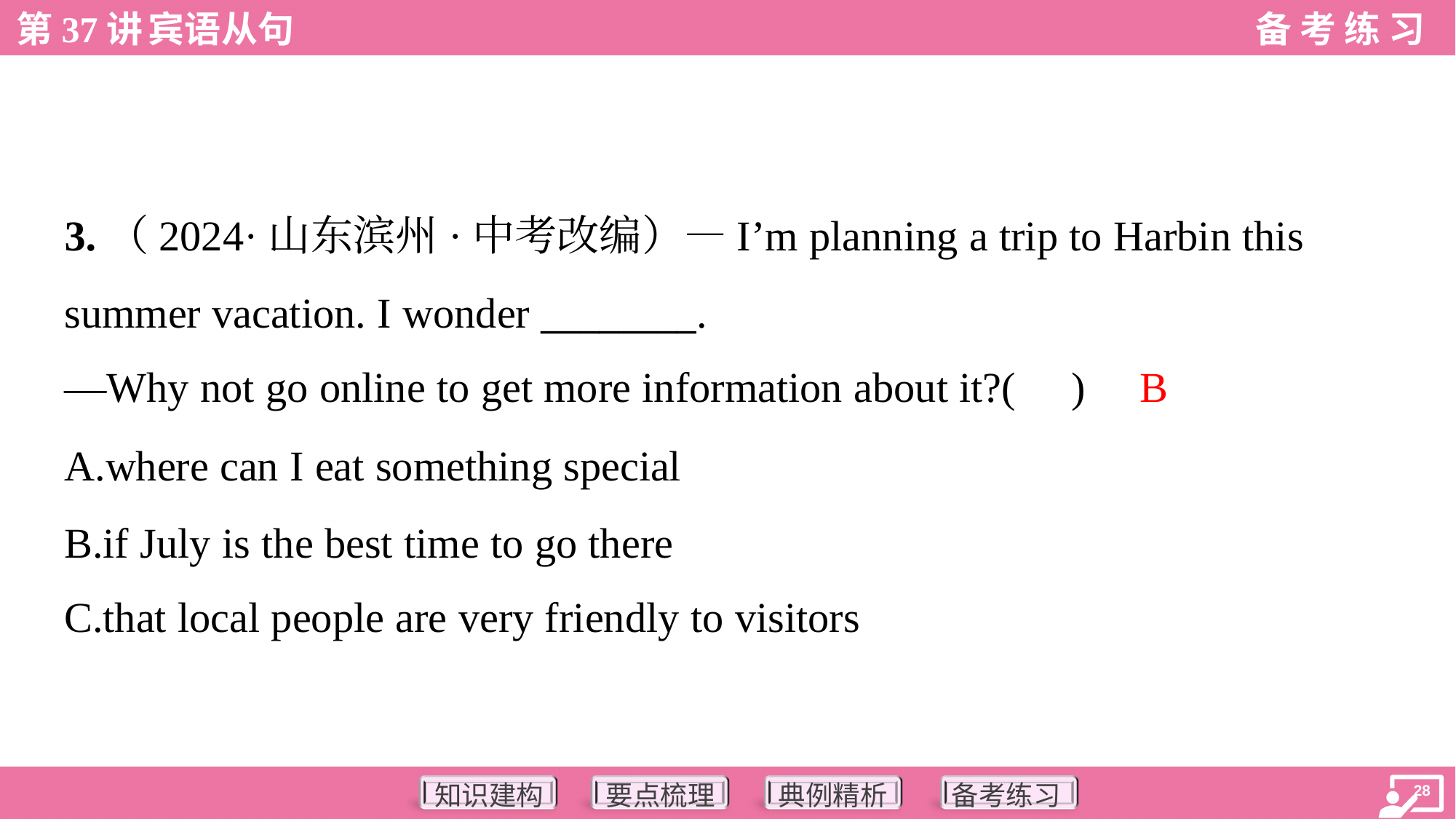

3.（2024·山东滨州·中考改编）—I’m planning a trip to Harbin this
summer vacation. I wonder ________.
—Why not go online to get more information about it?(     )
B
A.where can I eat something special
B.if July is the best time to go there
C.that local people are very friendly to visitors